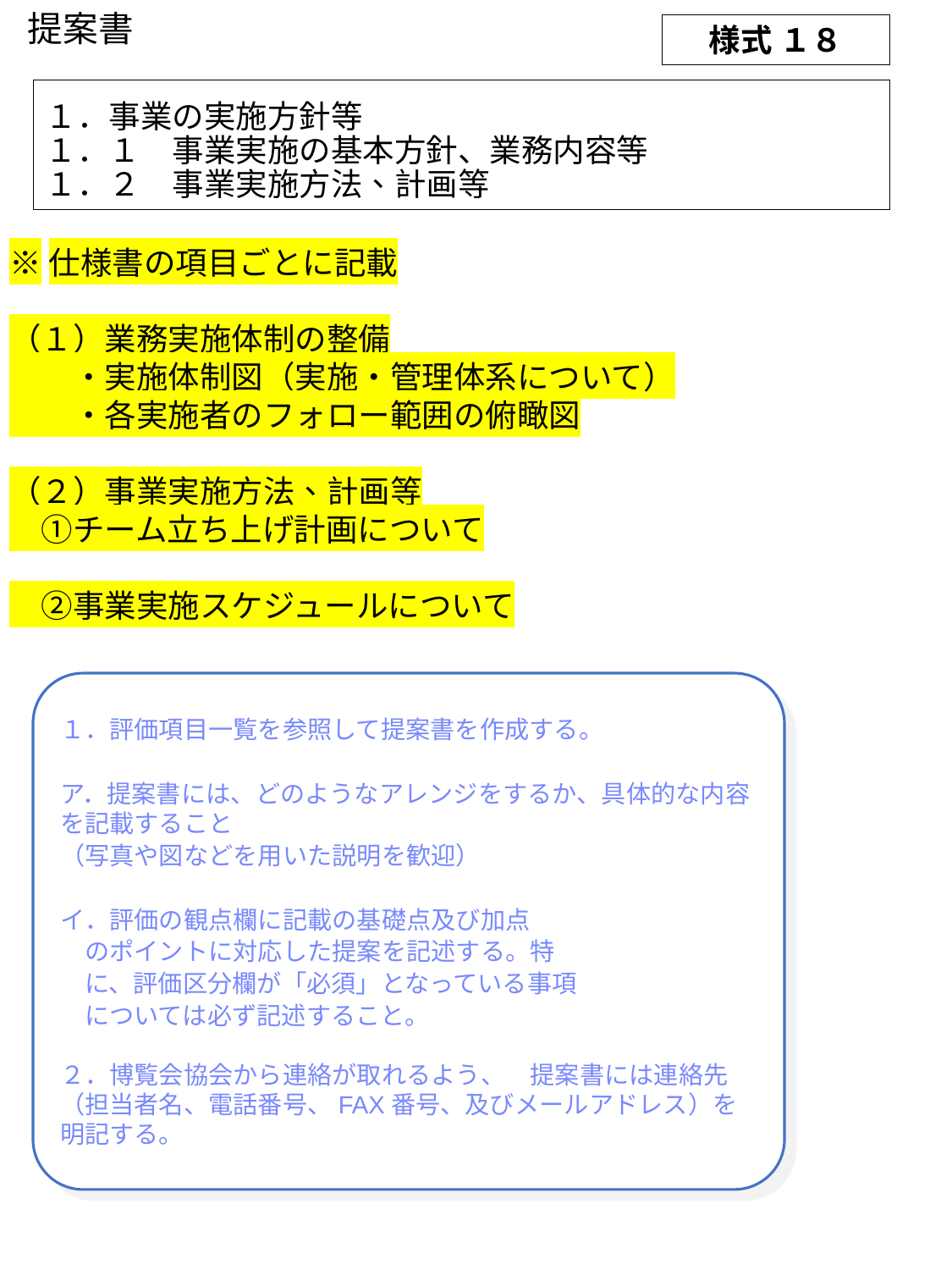

提案書
様式 １８
１．事業の実施方針等
１．１　事業実施の基本方針、業務内容等
１．２　事業実施方法、計画等
※仕様書の項目ごとに記載

（１）業務実施体制の整備
　　・実施体制図（実施・管理体系について）
　　・各実施者のフォロー範囲の俯瞰図

（２）事業実施方法、計画等
　①チーム立ち上げ計画について

　②事業実施スケジュールについて

１．評価項目一覧を参照して提案書を作成する。

ア．提案書には、どのようなアレンジをするか、具体的な内容を記載すること
（写真や図などを用いた説明を歓迎）

イ．評価の観点欄に記載の基礎点及び加点
　のポイントに対応した提案を記述する。特
　に、評価区分欄が「必須」となっている事項
　については必ず記述すること。
２．博覧会協会から連絡が取れるよう、　提案書には連絡先（担当者名、電話番号、FAX番号、及びメールアドレス）を明記する。